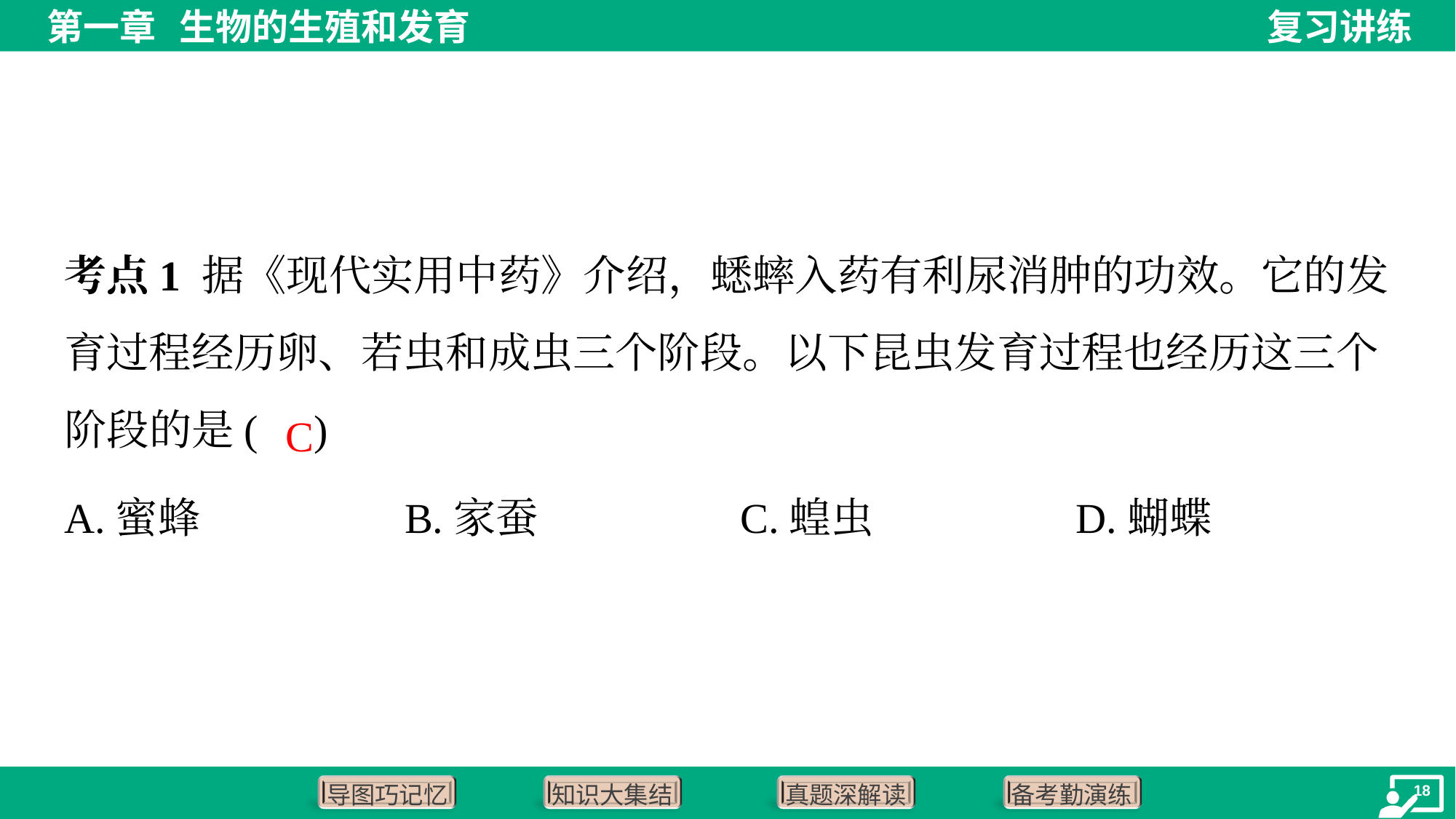

考点1 据《现代实用中药》介绍，蟋蟀入药有利尿消肿的功效。它的发育过程经历卵、若虫和成虫三个阶段。以下昆虫发育过程也经历这三个阶段的是(     )
C
A.蜜蜂	B.家蚕	C.蝗虫	D.蝴蝶